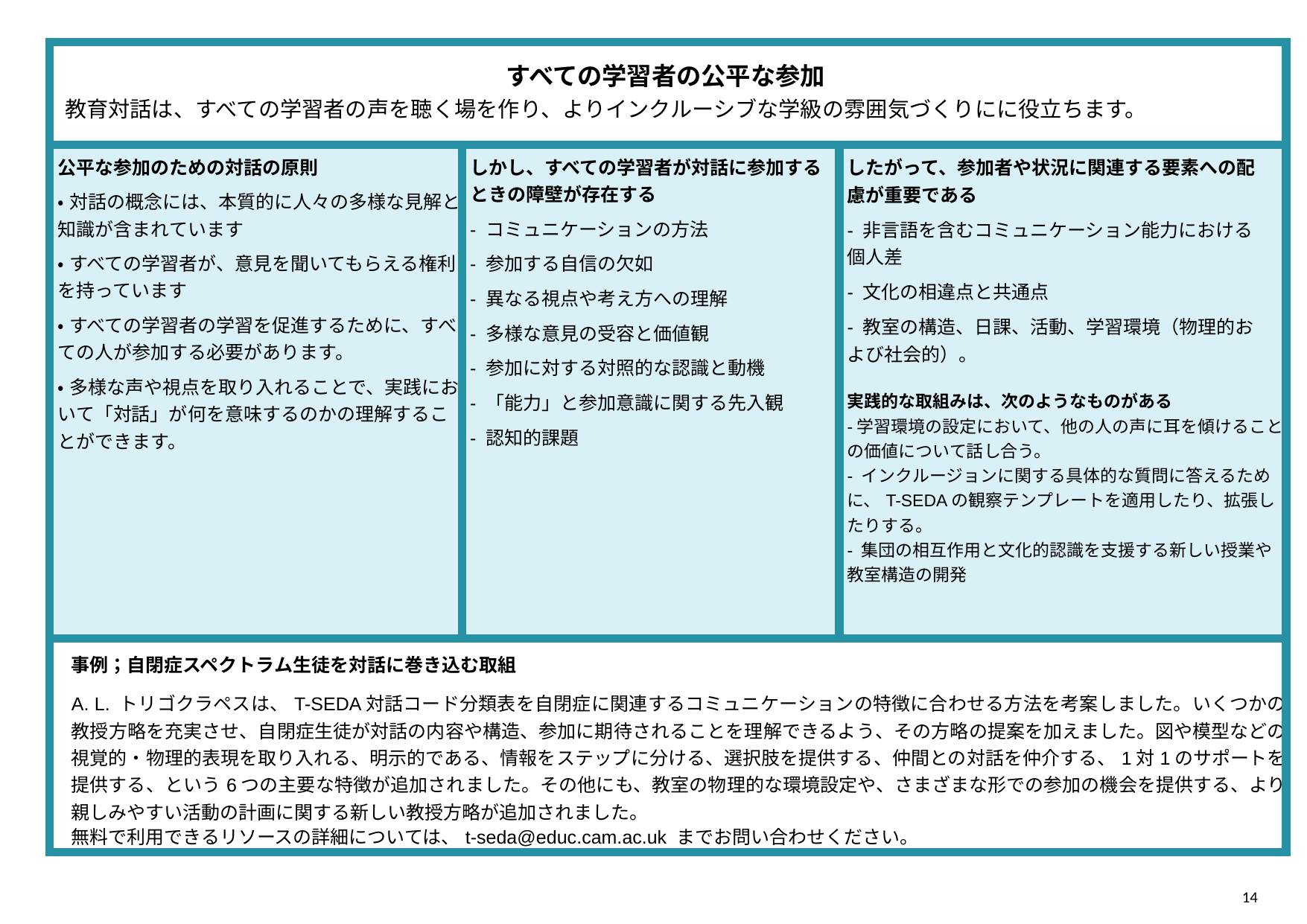

| すべての学習者の公平な参加 教育対話は、すべての学習者の声を聴く場を作り、よりインクルーシブな学級の雰囲気づくりにに役立ちます。 |  |  |
| --- | --- | --- |
| 公平な参加のための対話の原則 •対話の概念には、本質的に人々の多様な見解と知識が含まれています •すべての学習者が、意見を聞いてもらえる権利を持っています •すべての学習者の学習を促進するために、すべての人が参加する必要があります。 •多様な声や視点を取り入れることで、実践において「対話」が何を意味するのかの理解することができます。 | しかし、すべての学習者が対話に参加するときの障壁が存在する - コミュニケーションの方法 - 参加する自信の欠如 - 異なる視点や考え方への理解 - 多様な意見の受容と価値観 - 参加に対する対照的な認識と動機 - 「能力」と参加意識に関する先入観 - 認知的課題 | したがって、参加者や状況に関連する要素への配慮が重要である - 非言語を含むコミュニケーション能力における個人差 - 文化の相違点と共通点 - 教室の構造、日課、活動、学習環境（物理的および社会的）。 実践的な取組みは、次のようなものがある -学習環境の設定において、他の人の声に耳を傾けることの価値について話し合う。 - インクルージョンに関する具体的な質問に答えるために、T-SEDAの観察テンプレートを適用したり、拡張したりする。 - 集団の相互作用と文化的認識を支援する新しい授業や教室構造の開発 |
| 事例；自閉症スペクトラム生徒を対話に巻き込む取組 A. L. トリゴクラペスは、T-SEDA対話コード分類表を自閉症に関連するコミュニケーションの特徴に合わせる方法を考案しました。いくつかの教授方略を充実させ、自閉症生徒が対話の内容や構造、参加に期待されることを理解できるよう、その方略の提案を加えました。図や模型などの視覚的・物理的表現を取り入れる、明示的である、情報をステップに分ける、選択肢を提供する、仲間との対話を仲介する、1対1のサポートを提供する、という6つの主要な特徴が追加されました。その他にも、教室の物理的な環境設定や、さまざまな形での参加の機会を提供する、より親しみやすい活動の計画に関する新しい教授方略が追加されました。 無料で利用できるリソースの詳細については、t-seda@educ.cam.ac.uk までお問い合わせください。 |  |  |

14